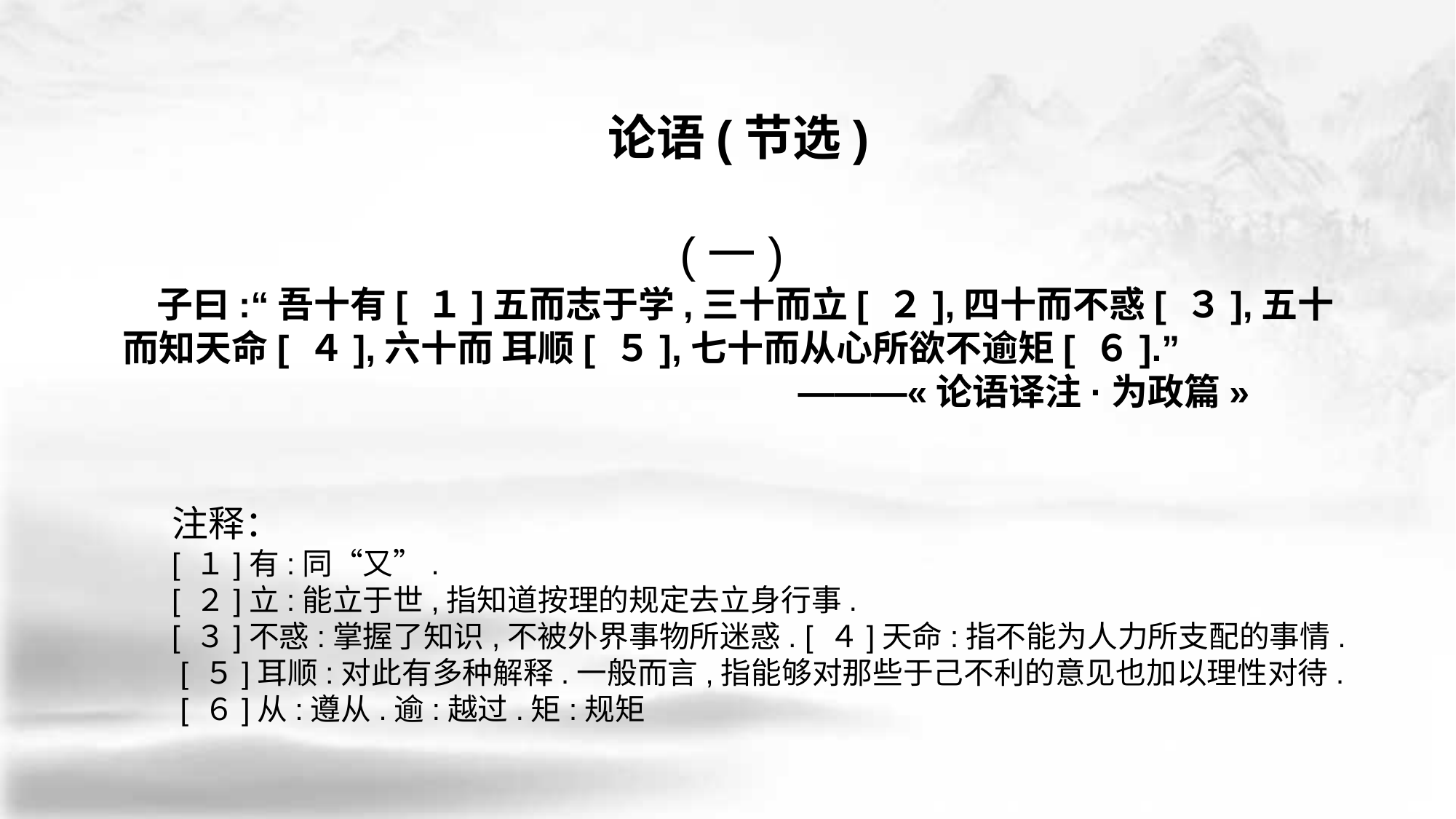

论语(节选)

(一)
    子曰:“吾十有[ １]五而志于学,三十而立[ ２],四十而不惑[ ３],五十而知天命[ ４],六十而 耳顺[ ５],七十而从心所欲不逾矩[ ６].”      							  ———«论语译注·为政篇»

注释：
[ １]有:同“又”.
[ ２]立:能立于世,指知道按理的规定去立身行事.
[ ３]不惑:掌握了知识,不被外界事物所迷惑. [ ４]天命:指不能为人力所支配的事情. [ ５]耳顺:对此有多种解释.一般而言,指能够对那些于己不利的意见也加以理性对待. [ ６]从:遵从.逾:越过.矩:规矩